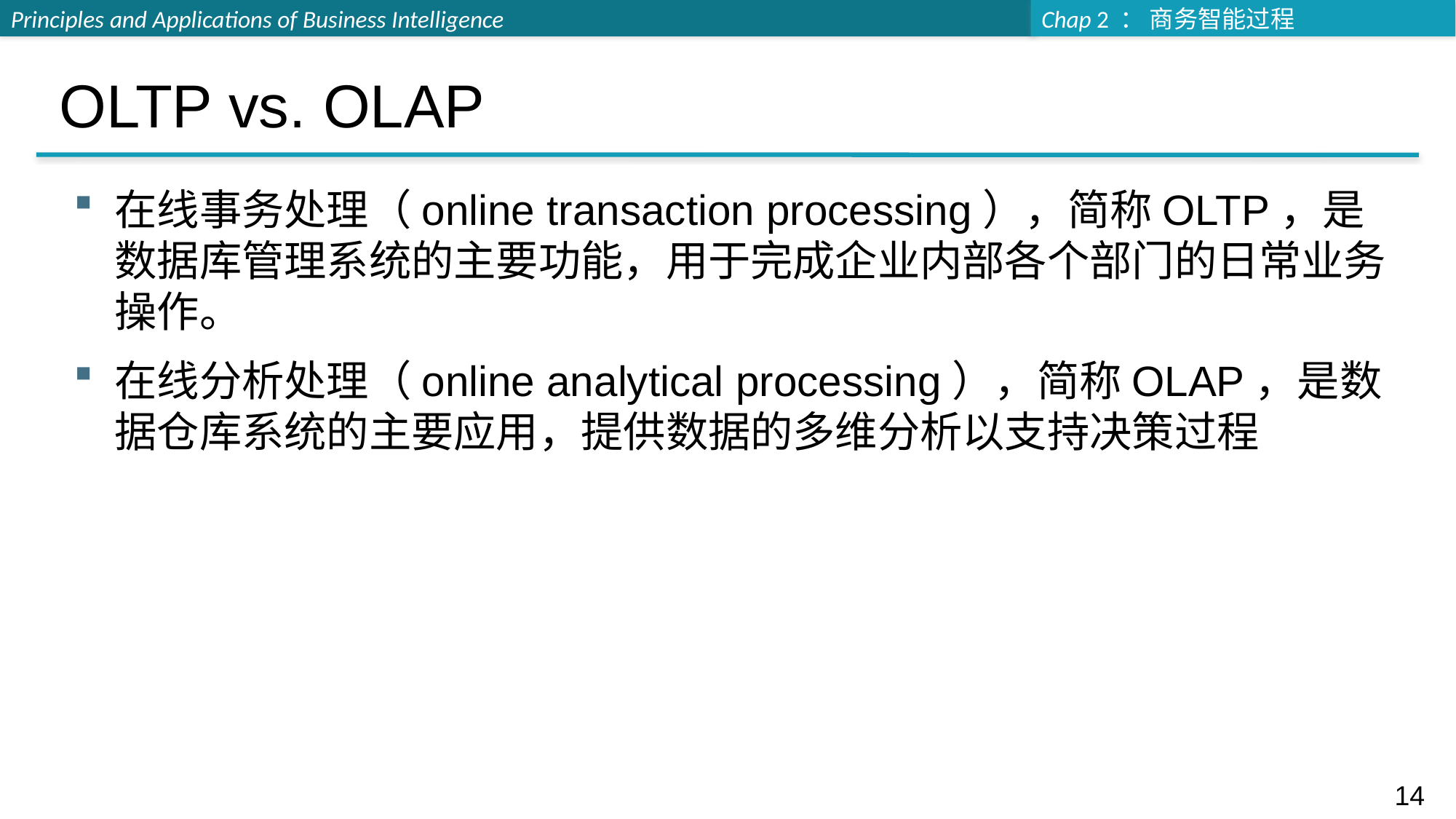

# OLTP vs. OLAP
在线事务处理（online transaction processing），简称OLTP，是数据库管理系统的主要功能，用于完成企业内部各个部门的日常业务操作。
在线分析处理（online analytical processing），简称OLAP，是数据仓库系统的主要应用，提供数据的多维分析以支持决策过程